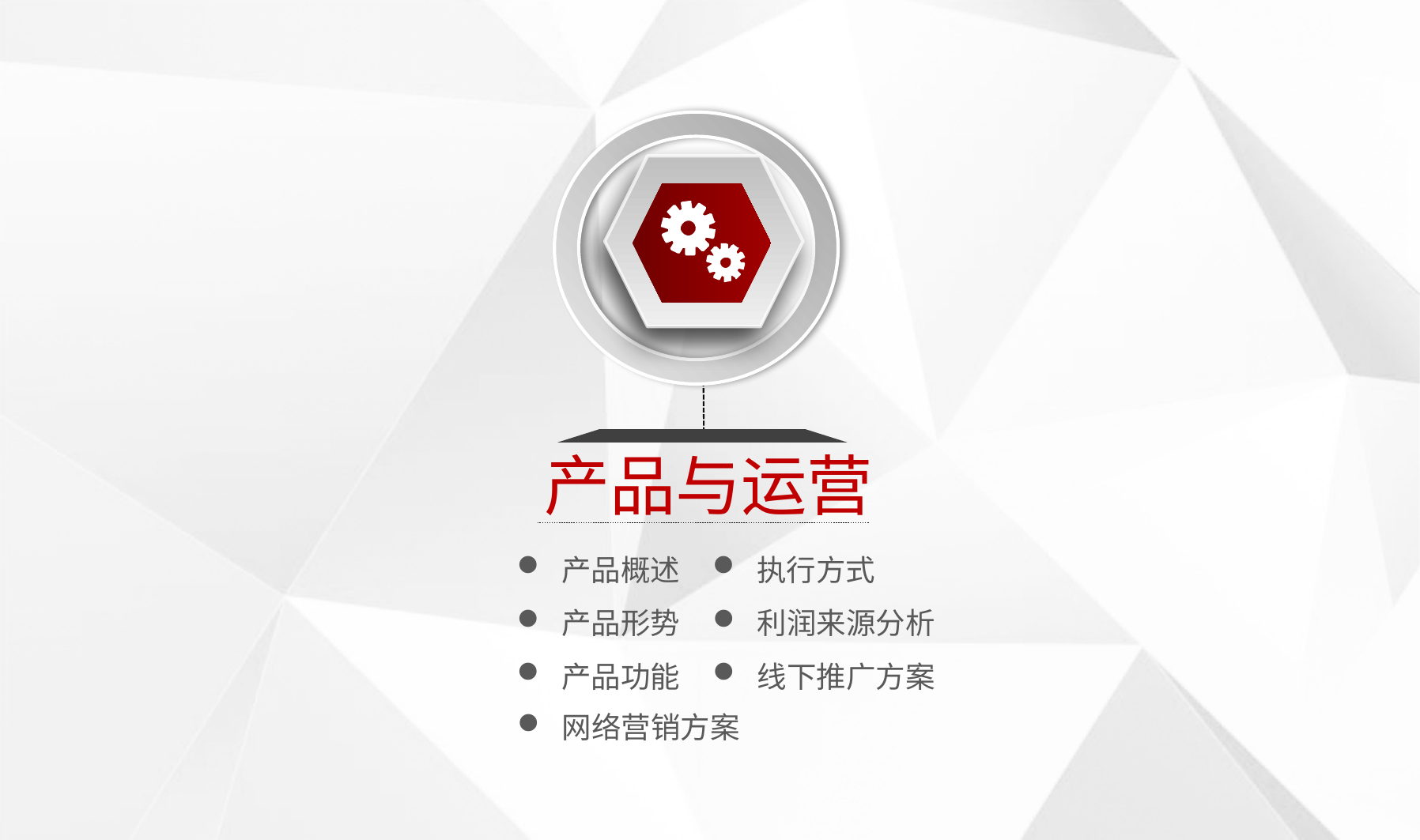

产品与运营
产品概述
执行方式
产品形势
利润来源分析
产品功能
线下推广方案
网络营销方案